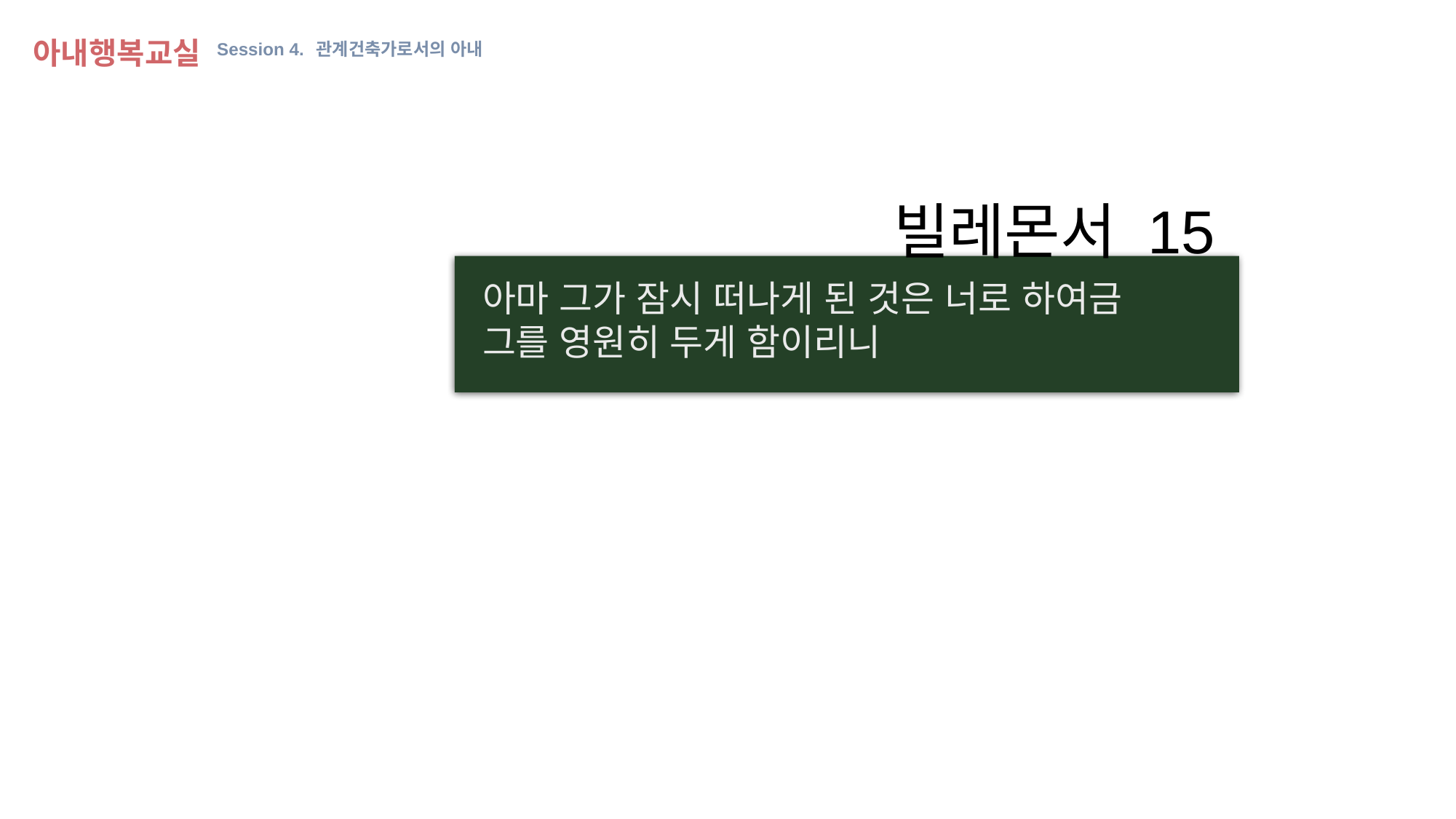

아내행복교실 Session 4. 관계건축가로서의 아내
빌레몬서 15

아마 그가 잠시 떠나게 된 것은 너로 하여금
그를 영원히 두게 함이리니